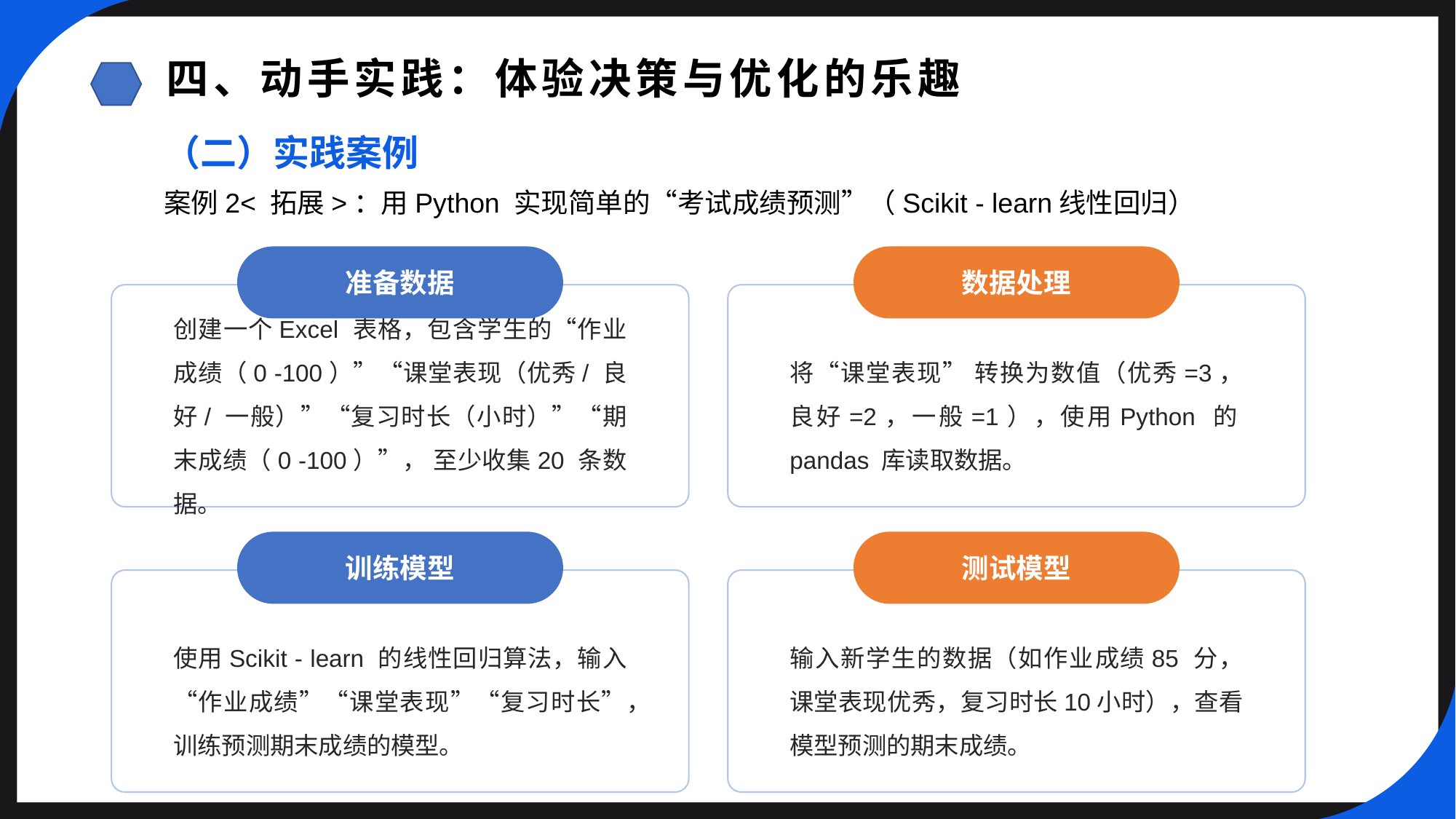

四、动手实践：体验决策与优化的乐趣
（二）实践案例
案例2< 拓展>：用Python 实现简单的“考试成绩预测”（Scikit - learn线性回归）
准备数据
数据处理
创建一个Excel 表格，包含学生的“作业成绩（0 -100）”“课堂表现（优秀/ 良好/ 一般）”“复习时长（小时）”“期末成绩（0 -100）”， 至少收集20 条数据。
将“课堂表现” 转换为数值（优秀=3，良好=2，一般=1），使用Python 的pandas 库读取数据。
训练模型
测试模型
使用Scikit - learn 的线性回归算法，输入“作业成绩”“课堂表现”“复习时长”，训练预测期末成绩的模型。
输入新学生的数据（如作业成绩85 分，课堂表现优秀，复习时长10小时），查看模型预测的期末成绩。